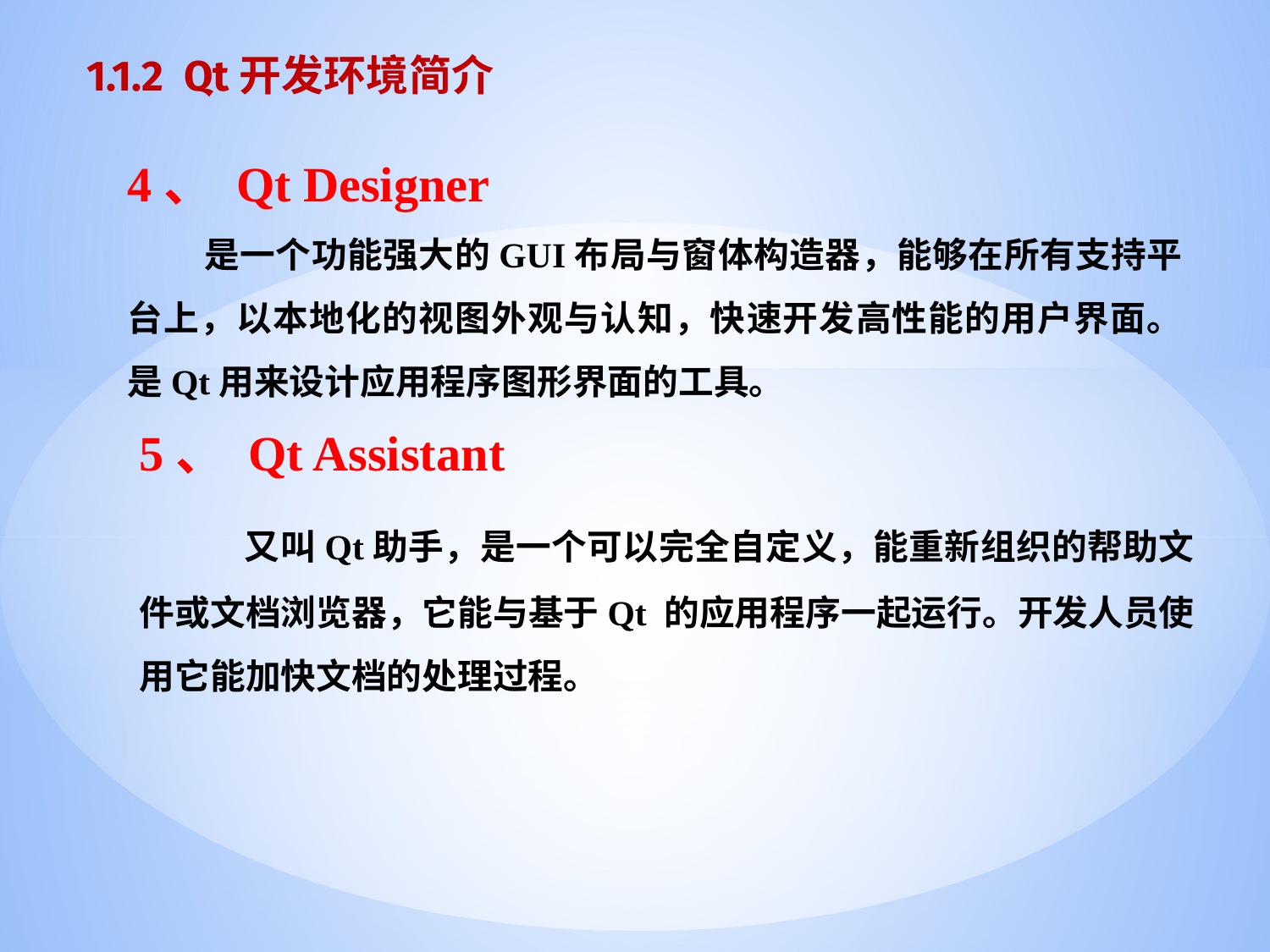

1.1.2  Qt开发环境简介
4、 Qt Designer
        是一个功能强大的GUI布局与窗体构造器，能够在所有支持平台上，以本地化的视图外观与认知，快速开发高性能的用户界面。是Qt用来设计应用程序图形界面的工具。
5、 Qt Assistant
        又叫Qt助手，是一个可以完全自定义，能重新组织的帮助文件或文档浏览器，它能与基于Qt 的应用程序一起运行。开发人员使用它能加快文档的处理过程。